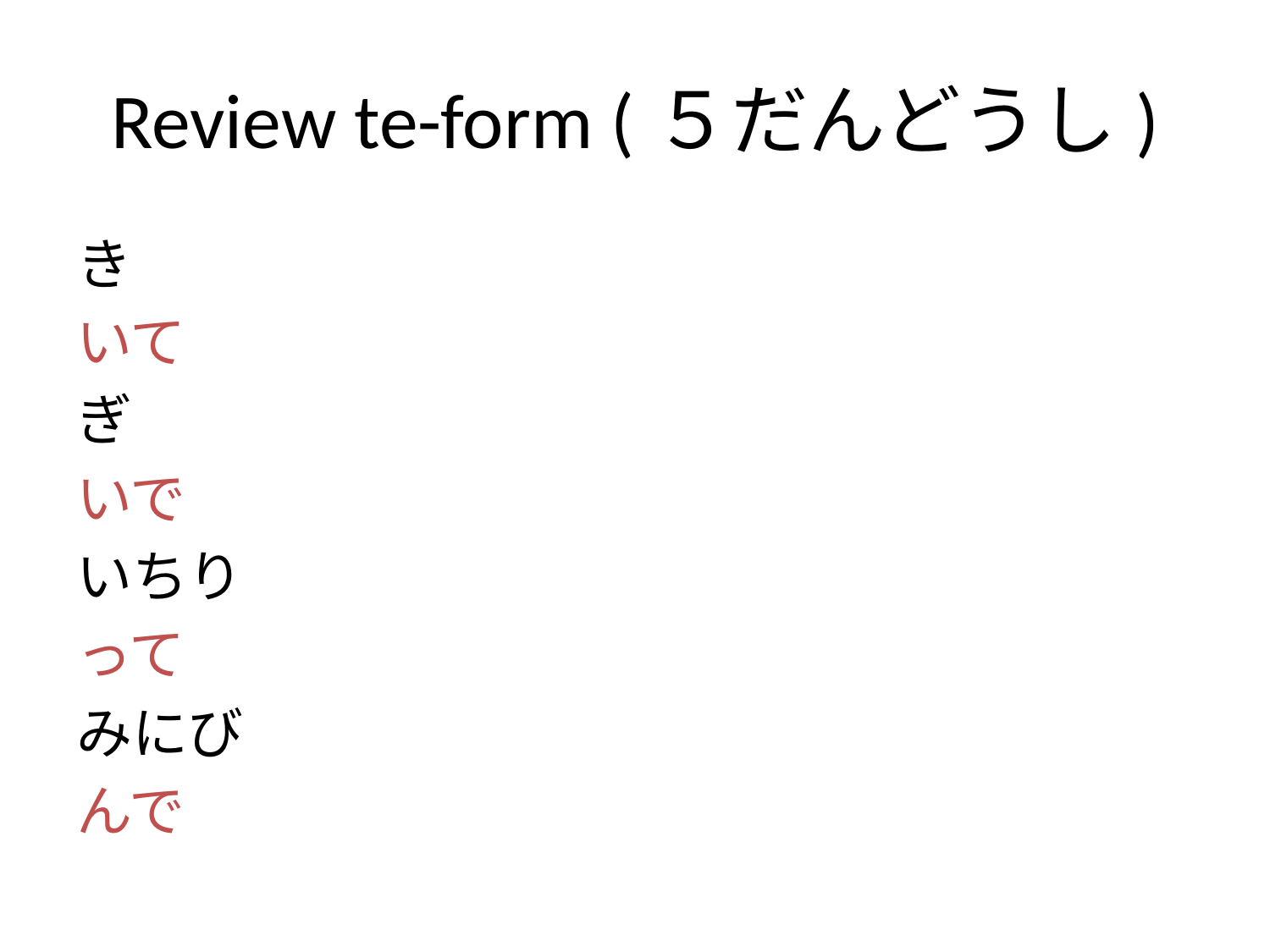

# Review te-form (５だんどうし)
き
いて
ぎ
いで
いちり
って
みにび
んで